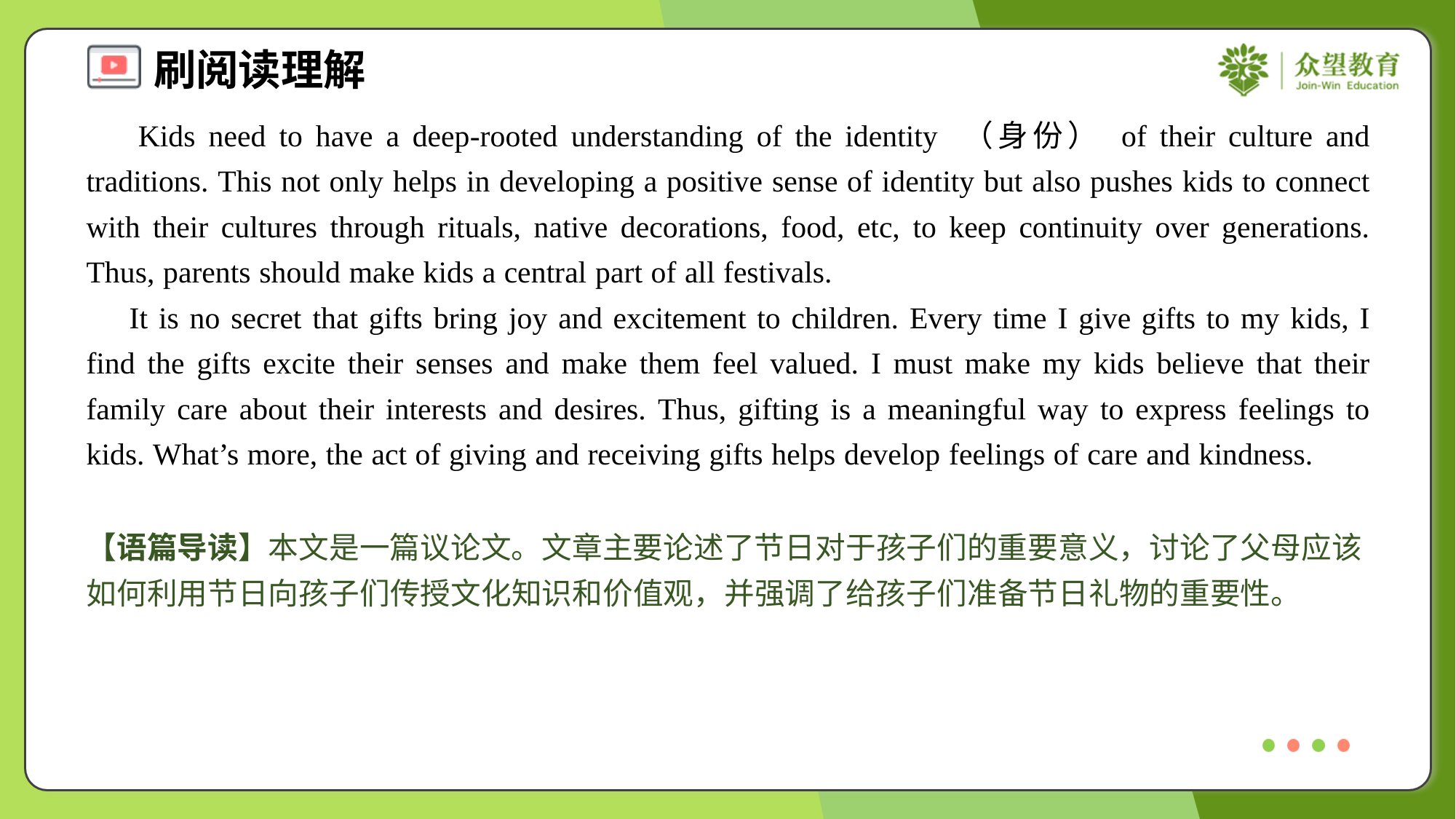

Kids need to have a deep-rooted understanding of the identity （身份） of their culture and traditions. This not only helps in developing a positive sense of identity but also pushes kids to connect with their cultures through rituals, native decorations, food, etc, to keep continuity over generations. Thus, parents should make kids a central part of all festivals.
    It is no secret that gifts bring joy and excitement to children. Every time I give gifts to my kids, I find the gifts excite their senses and make them feel valued. I must make my kids believe that their family care about their interests and desires. Thus, gifting is a meaningful way to express feelings to kids. What’s more, the act of giving and receiving gifts helps develop feelings of care and kindness.
【语篇导读】本文是一篇议论文。文章主要论述了节日对于孩子们的重要意义，讨论了父母应该如何利用节日向孩子们传授文化知识和价值观，并强调了给孩子们准备节日礼物的重要性。